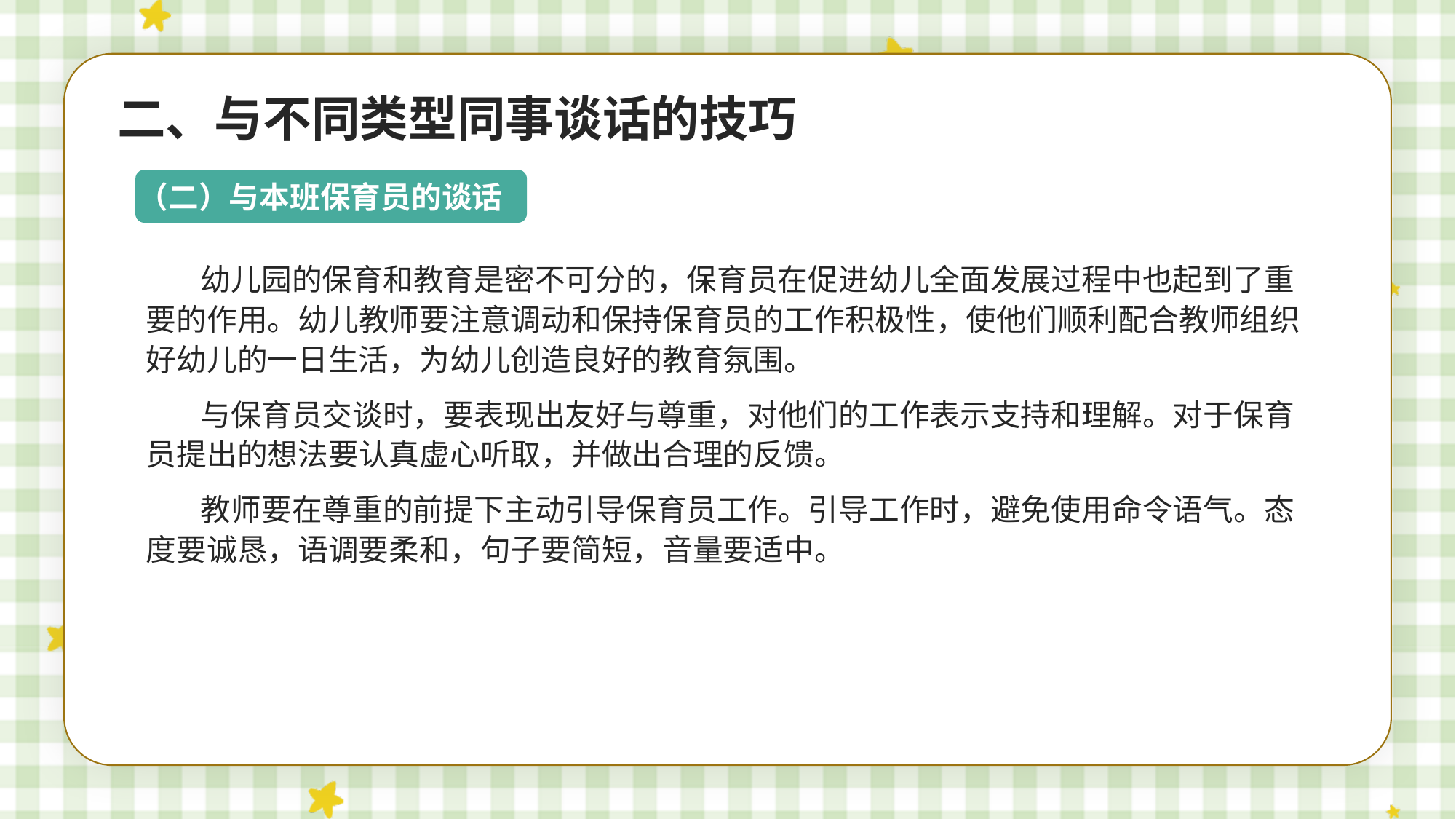

二、与不同类型同事谈话的技巧
（二）与本班保育员的谈话
幼儿园的保育和教育是密不可分的，保育员在促进幼儿全面发展过程中也起到了重要的作用。幼儿教师要注意调动和保持保育员的工作积极性，使他们顺利配合教师组织好幼儿的一日生活，为幼儿创造良好的教育氛围。
与保育员交谈时，要表现出友好与尊重，对他们的工作表示支持和理解。对于保育员提出的想法要认真虚心听取，并做出合理的反馈。
教师要在尊重的前提下主动引导保育员工作。引导工作时，避免使用命令语气。态度要诚恳，语调要柔和，句子要简短，音量要适中。